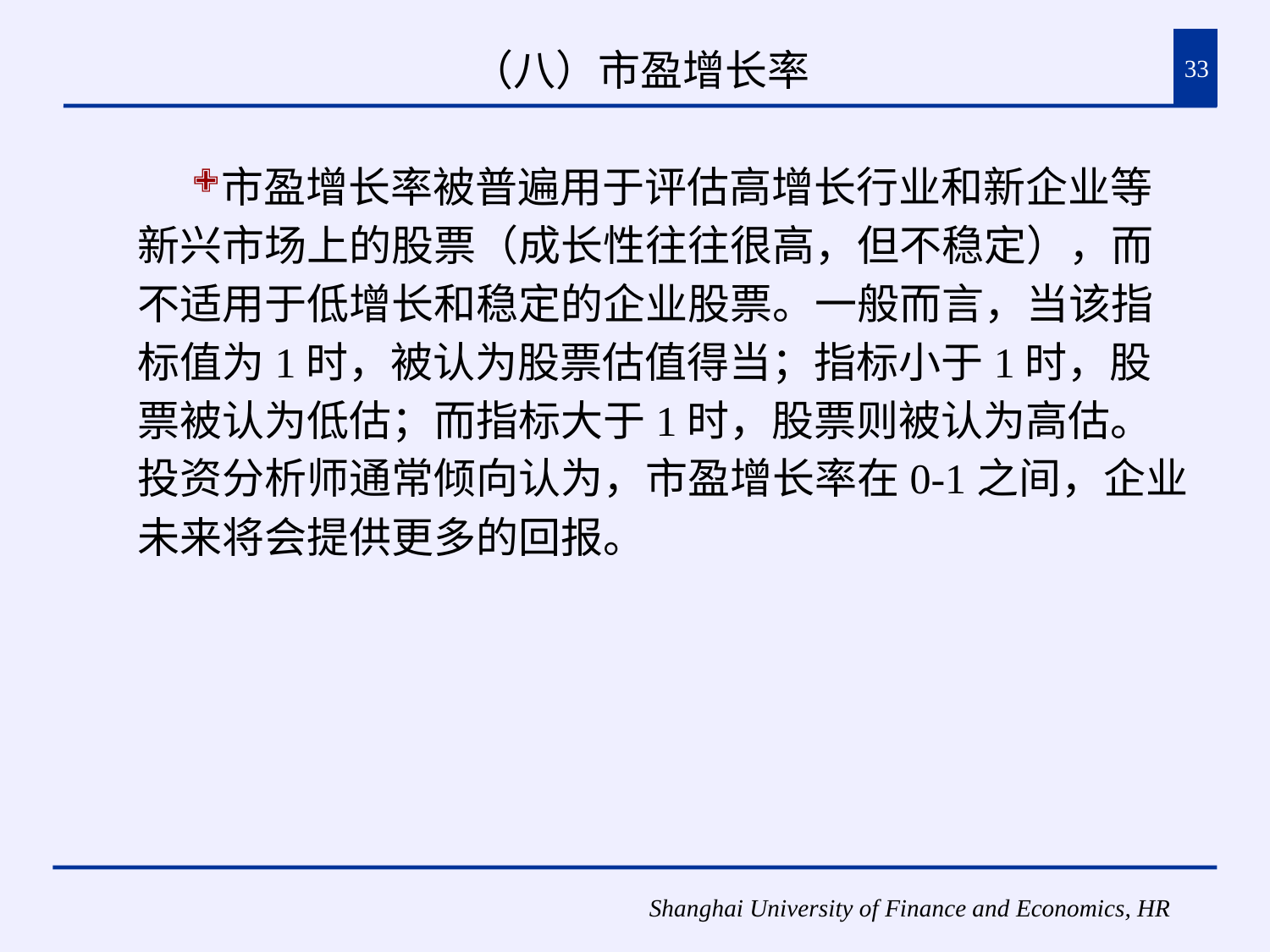

# （八）市盈增长率
33
市盈增长率被普遍用于评估高增长行业和新企业等新兴市场上的股票（成长性往往很高，但不稳定），而不适用于低增长和稳定的企业股票。一般而言，当该指标值为1时，被认为股票估值得当；指标小于1时，股票被认为低估；而指标大于1时，股票则被认为高估。投资分析师通常倾向认为，市盈增长率在0-1之间，企业未来将会提供更多的回报。